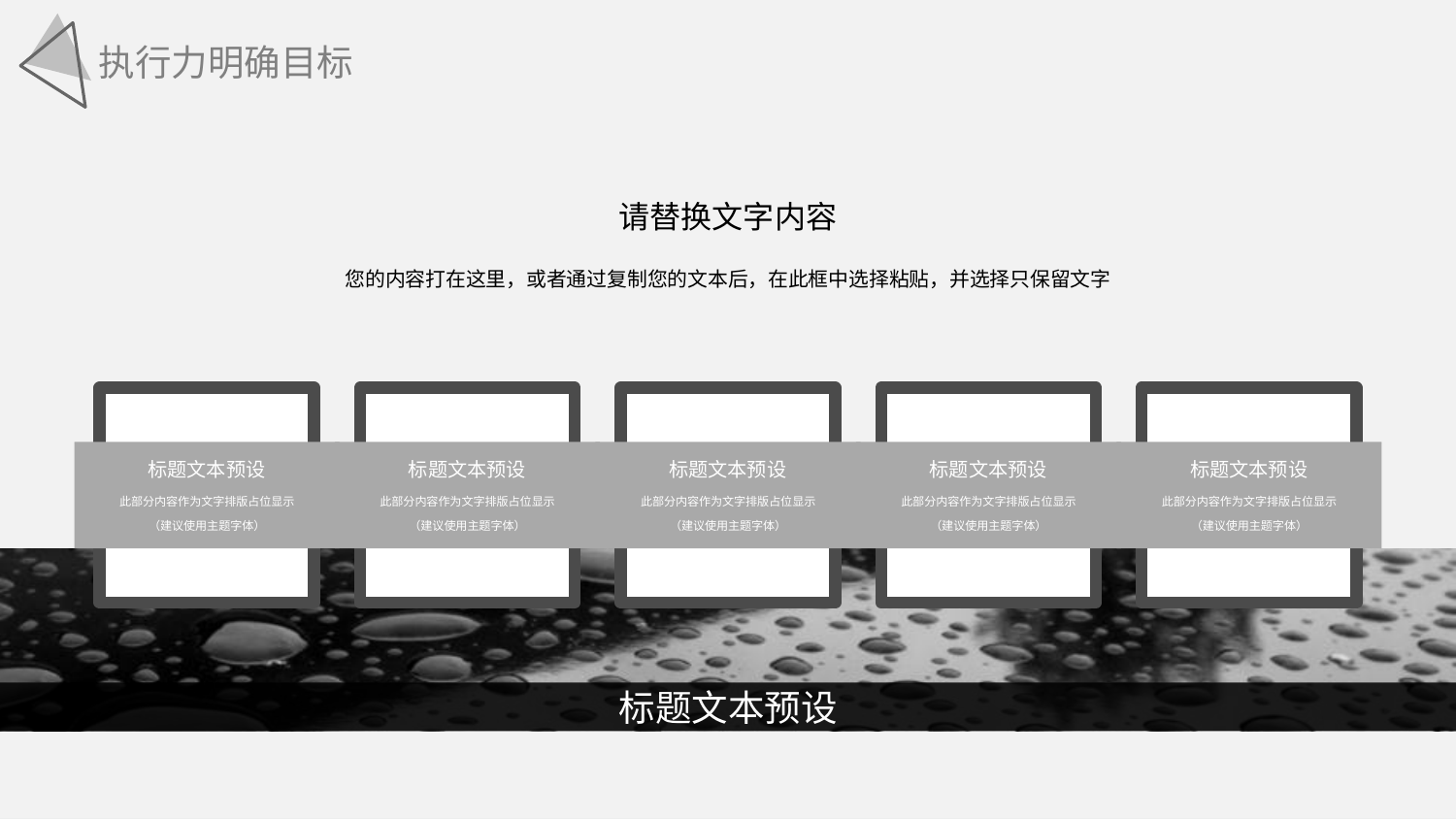

执行力明确目标
请替换文字内容
您的内容打在这里，或者通过复制您的文本后，在此框中选择粘贴，并选择只保留文字

标题文本预设
此部分内容作为文字排版占位显示
（建议使用主题字体）

标题文本预设
此部分内容作为文字排版占位显示
（建议使用主题字体）

标题文本预设
此部分内容作为文字排版占位显示
（建议使用主题字体）

标题文本预设
此部分内容作为文字排版占位显示
（建议使用主题字体）

标题文本预设
此部分内容作为文字排版占位显示
（建议使用主题字体）

标题文本预设